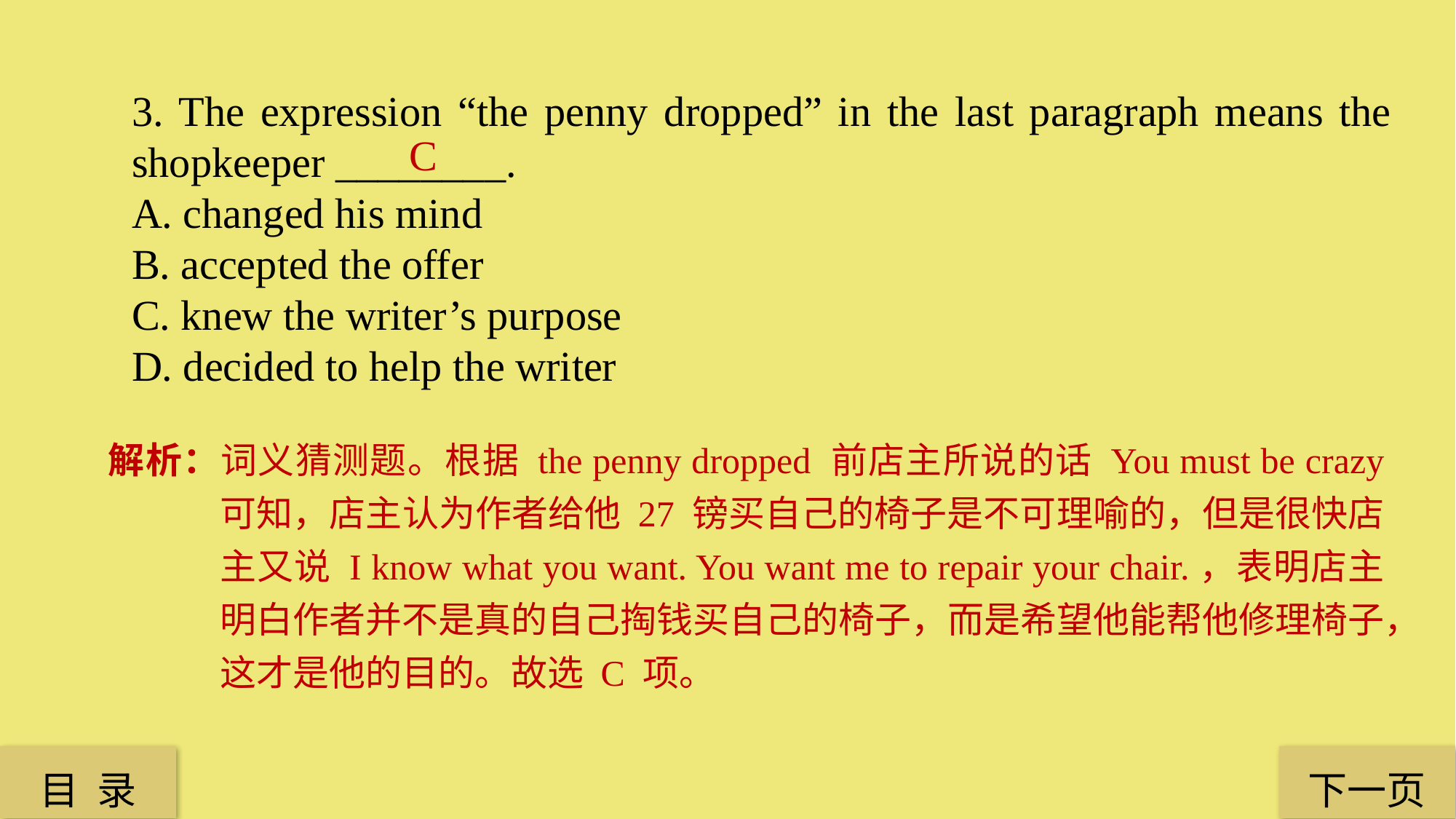

3. The expression “the penny dropped” in the last paragraph means the shopkeeper ________.
A. changed his mind
B. accepted the offer
C. knew the writer’s purpose
D. decided to help the writer
C
解析：词义猜测题。根据 the penny dropped 前店主所说的话 You must be crazy 可知，店主认为作者给他 27 镑买自己的椅子是不可理喻的，但是很快店主又说 I know what you want. You want me to repair your chair.，表明店主明白作者并不是真的自己掏钱买自己的椅子，而是希望他能帮他修理椅子，这才是他的目的。故选 C 项。